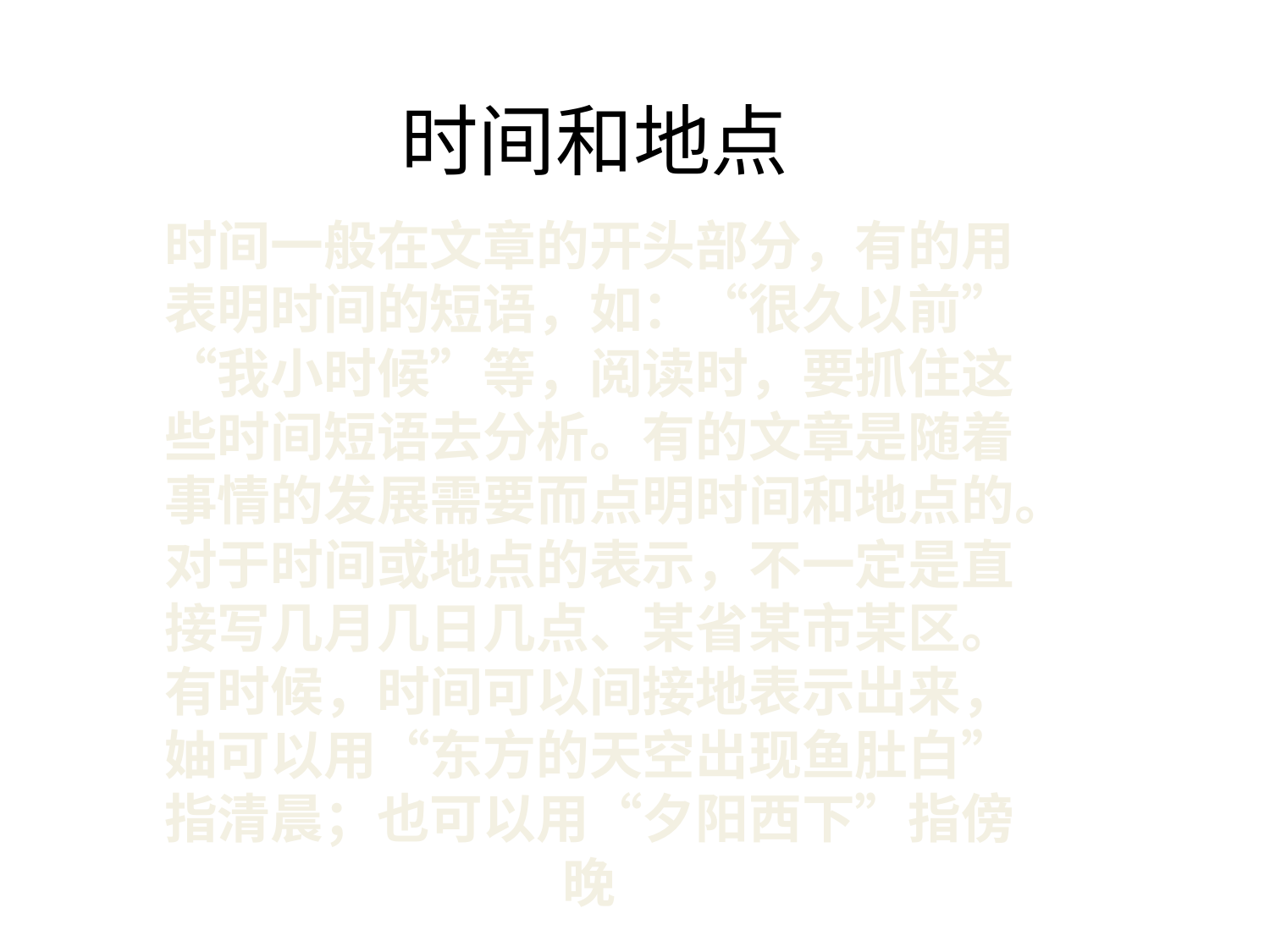

# 时间和地点
时间一般在文章的开头部分，有的用表明时间的短语，如：“很久以前”“我小时候”等，阅读时，要抓住这些时间短语去分析。有的文章是随着事情的发展需要而点明时间和地点的。对于时间或地点的表示，不一定是直接写几月几日几点、某省某市某区。有时候，时间可以间接地表示出来，妯可以用“东方的天空出现鱼肚白”指清晨；也可以用“夕阳西下”指傍晚